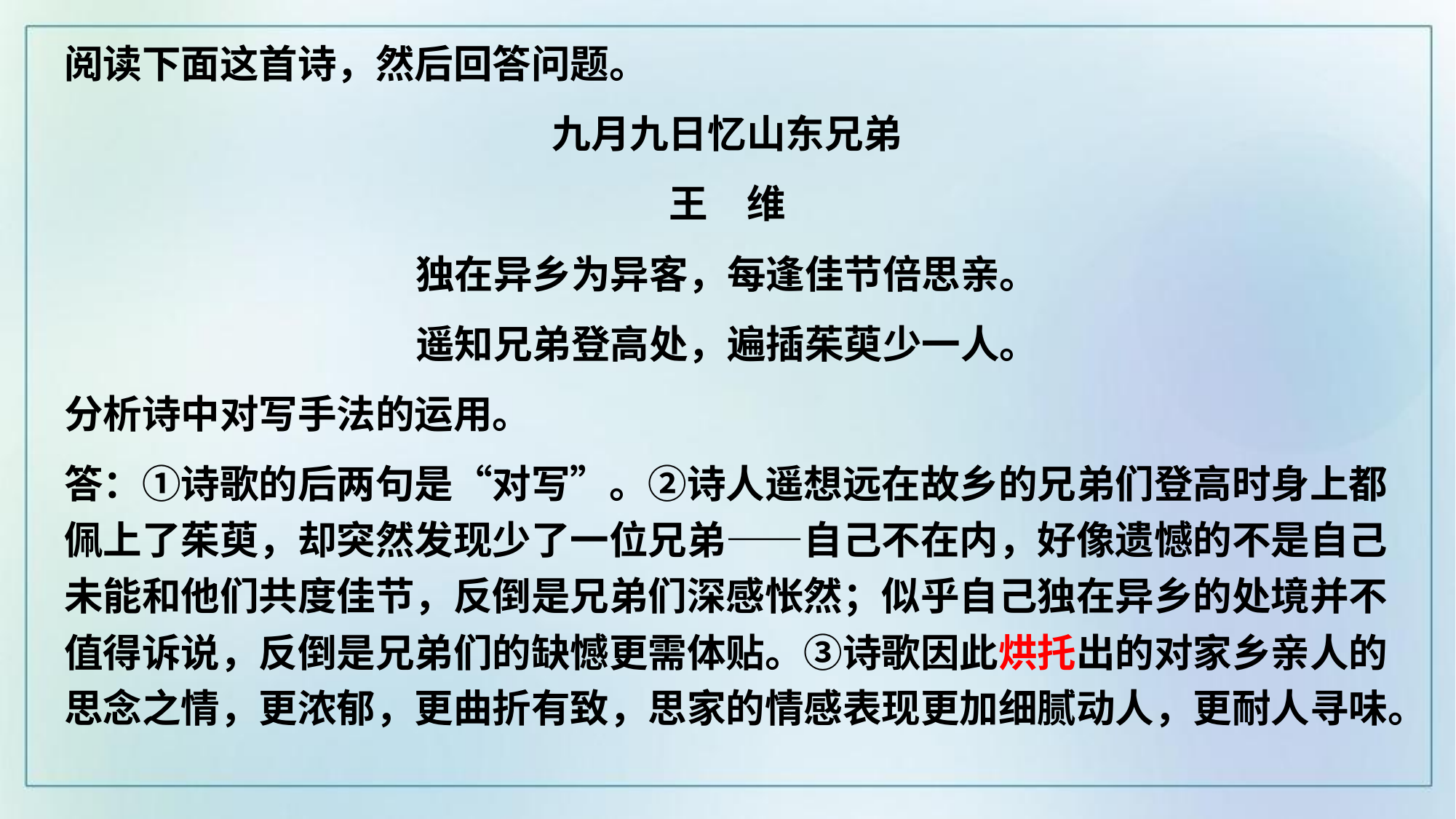

阅读下面这首诗，然后回答问题。
九月九日忆山东兄弟
王　维
独在异乡为异客，每逢佳节倍思亲。
遥知兄弟登高处，遍插茱萸少一人。
分析诗中对写手法的运用。
答：①诗歌的后两句是“对写”。②诗人遥想远在故乡的兄弟们登高时身上都佩上了茱萸，却突然发现少了一位兄弟——自己不在内，好像遗憾的不是自己未能和他们共度佳节，反倒是兄弟们深感怅然；似乎自己独在异乡的处境并不值得诉说，反倒是兄弟们的缺憾更需体贴。③诗歌因此烘托出的对家乡亲人的思念之情，更浓郁，更曲折有致，思家的情感表现更加细腻动人，更耐人寻味。